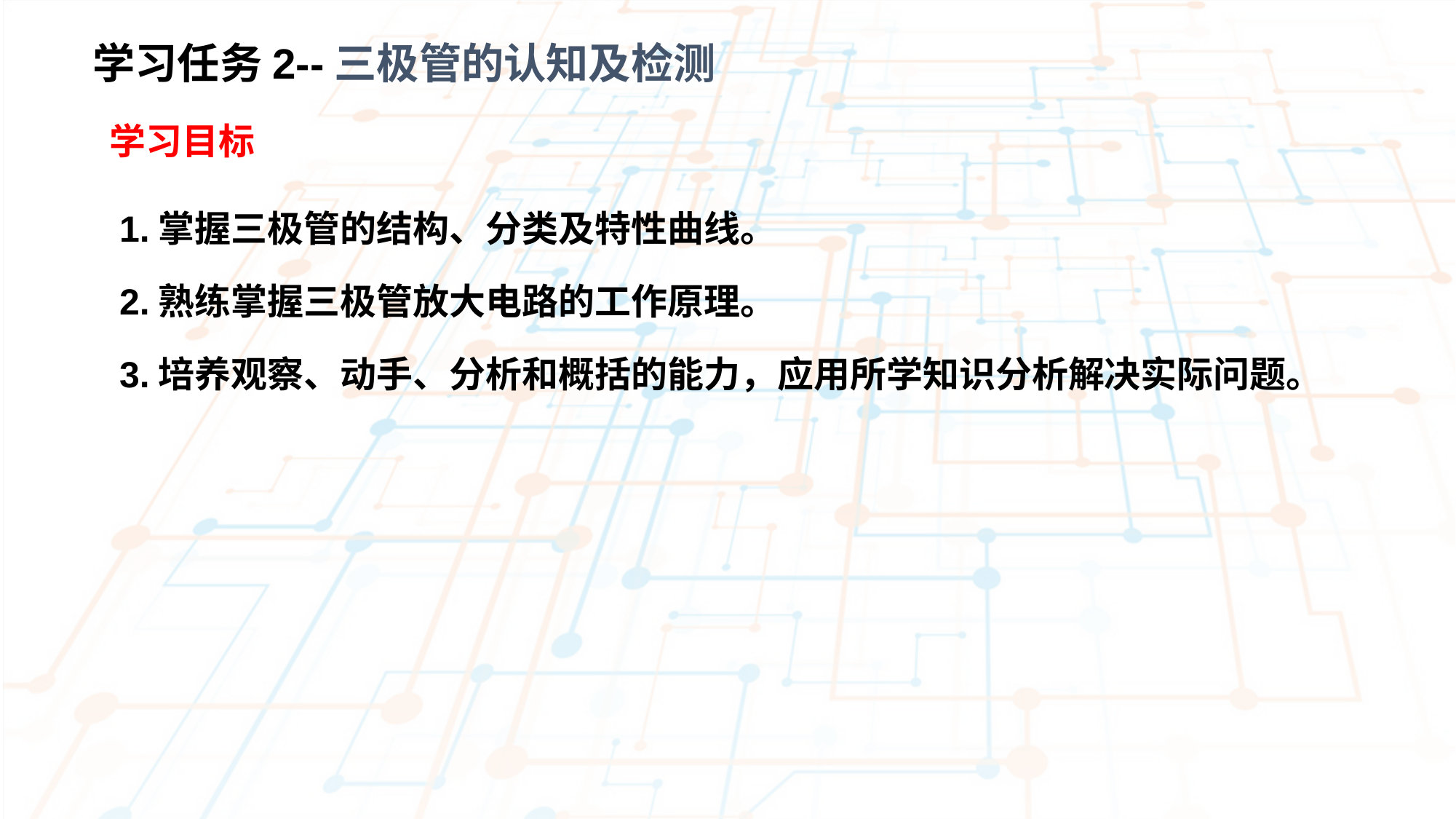

学习任务2--三极管的认知及检测
 学习目标

1.掌握三极管的结构、分类及特性曲线。
2.熟练掌握三极管放大电路的工作原理。
3.培养观察、动手、分析和概括的能力，应用所学知识分析解决实际问题。